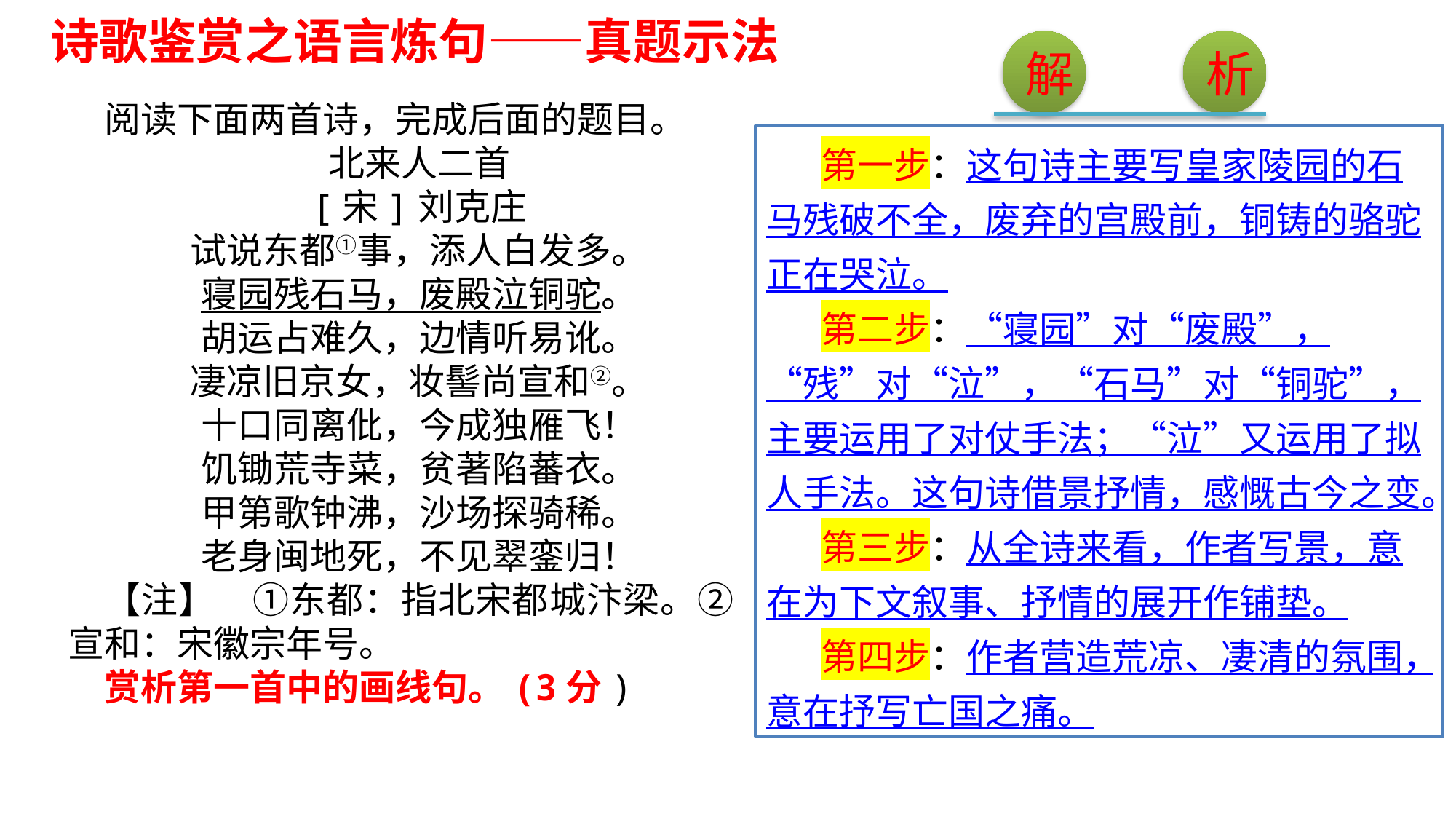

诗歌鉴赏之语言炼句——真题示法
解
析
阅读下面两首诗，完成后面的题目。
北来人二首
[宋]刘克庄
试说东都①事，添人白发多。
寝园残石马，废殿泣铜驼。
胡运占难久，边情听易讹。
凄凉旧京女，妆髻尚宣和②。
十口同离仳，今成独雁飞！
饥锄荒寺菜，贫著陷蕃衣。
甲第歌钟沸，沙场探骑稀。
老身闽地死，不见翠銮归！
【注】　①东都：指北宋都城汴梁。②宣和：宋徽宗年号。
赏析第一首中的画线句。(3分)
第一步：这句诗主要写皇家陵园的石马残破不全，废弃的宫殿前，铜铸的骆驼正在哭泣。
第二步：“寝园”对“废殿”，“残”对“泣”，“石马”对“铜驼”，主要运用了对仗手法；“泣”又运用了拟人手法。这句诗借景抒情，感慨古今之变。
第三步：从全诗来看，作者写景，意在为下文叙事、抒情的展开作铺垫。
第四步：作者营造荒凉、凄清的氛围，意在抒写亡国之痛。